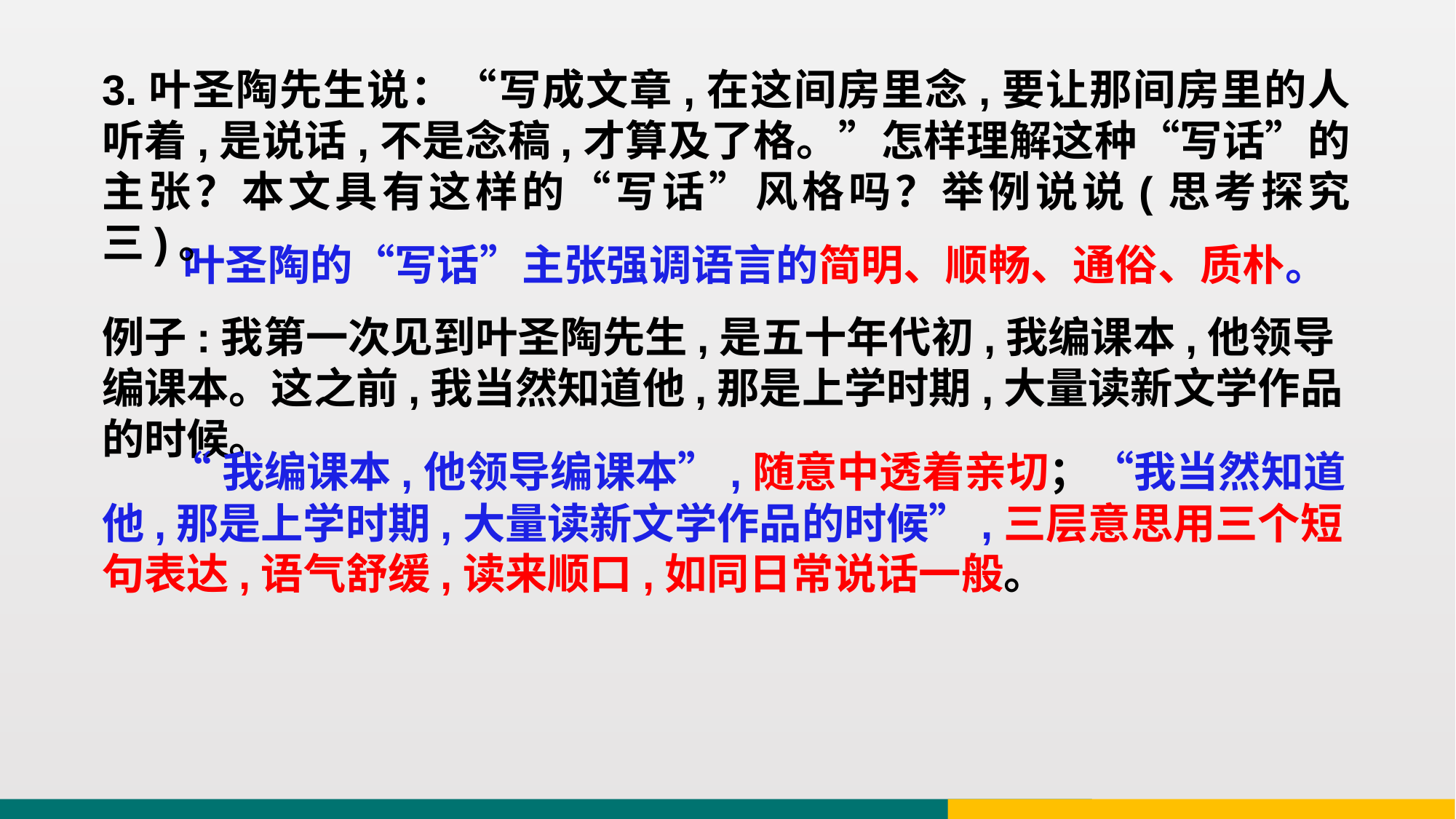

3.叶圣陶先生说：“写成文章,在这间房里念,要让那间房里的人听着,是说话,不是念稿,才算及了格。”怎样理解这种“写话”的主张？本文具有这样的“写话”风格吗？举例说说(思考探究三)。
      叶圣陶的“写话”主张强调语言的简明、顺畅、通俗、质朴。
例子:我第一次见到叶圣陶先生,是五十年代初,我编课本,他领导编课本。这之前,我当然知道他,那是上学时期,大量读新文学作品的时候。
       “我编课本,他领导编课本”,随意中透着亲切；“我当然知道他,那是上学时期,大量读新文学作品的时候”,三层意思用三个短句表达,语气舒缓,读来顺口,如同日常说话一般。